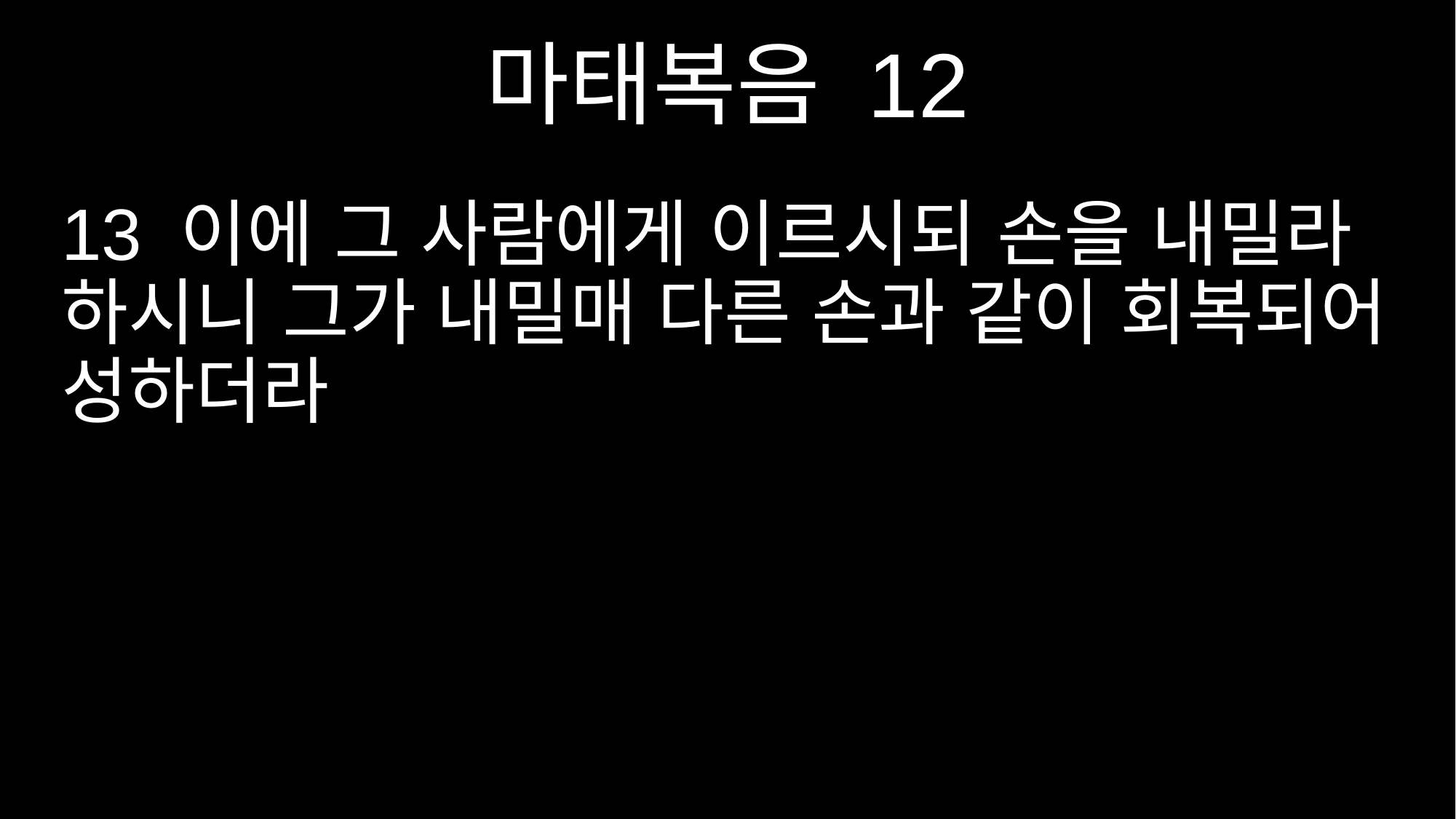

마태복음 12
13 이에 그 사람에게 이르시되 손을 내밀라 하시니 그가 내밀매 다른 손과 같이 회복되어 성하더라